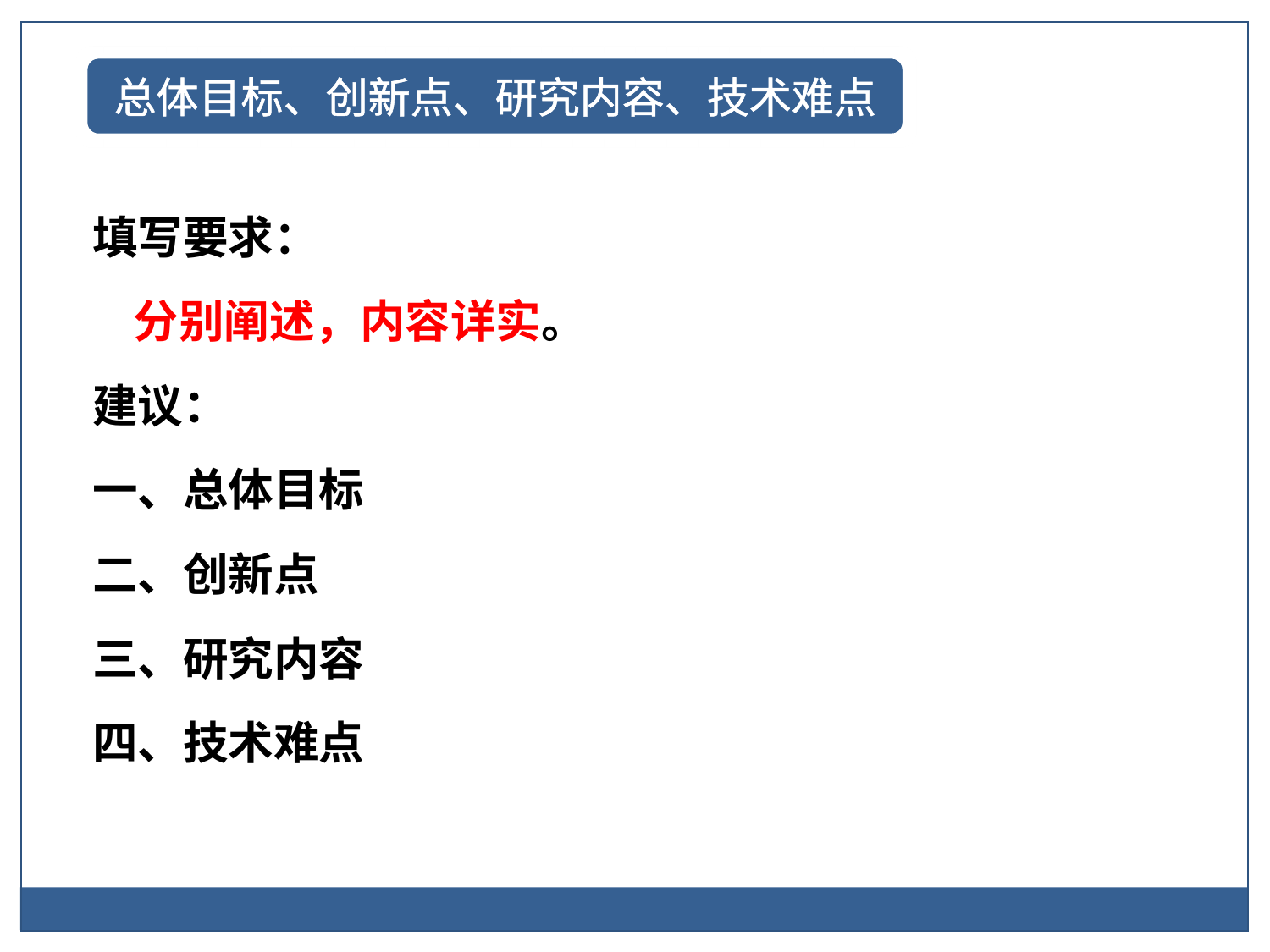

总体目标、创新点、研究内容、技术难点
填写要求：
   分别阐述，内容详实。
建议：
一、总体目标
二、创新点
三、研究内容
四、技术难点